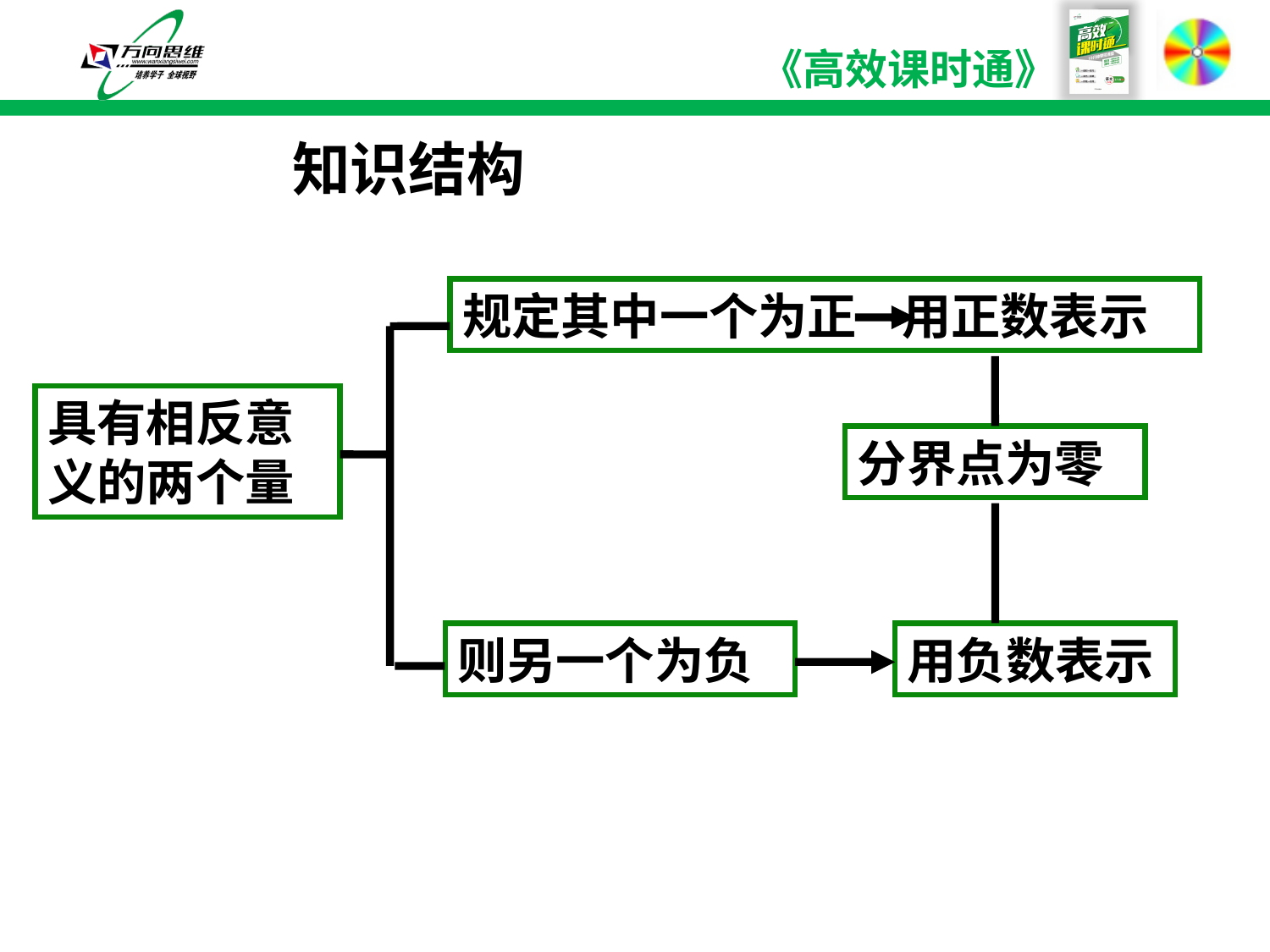

# 知识结构
规定其中一个为正    用正数表示

具有相反意义的两个量
分界点为零

则另一个为负
用负数表示